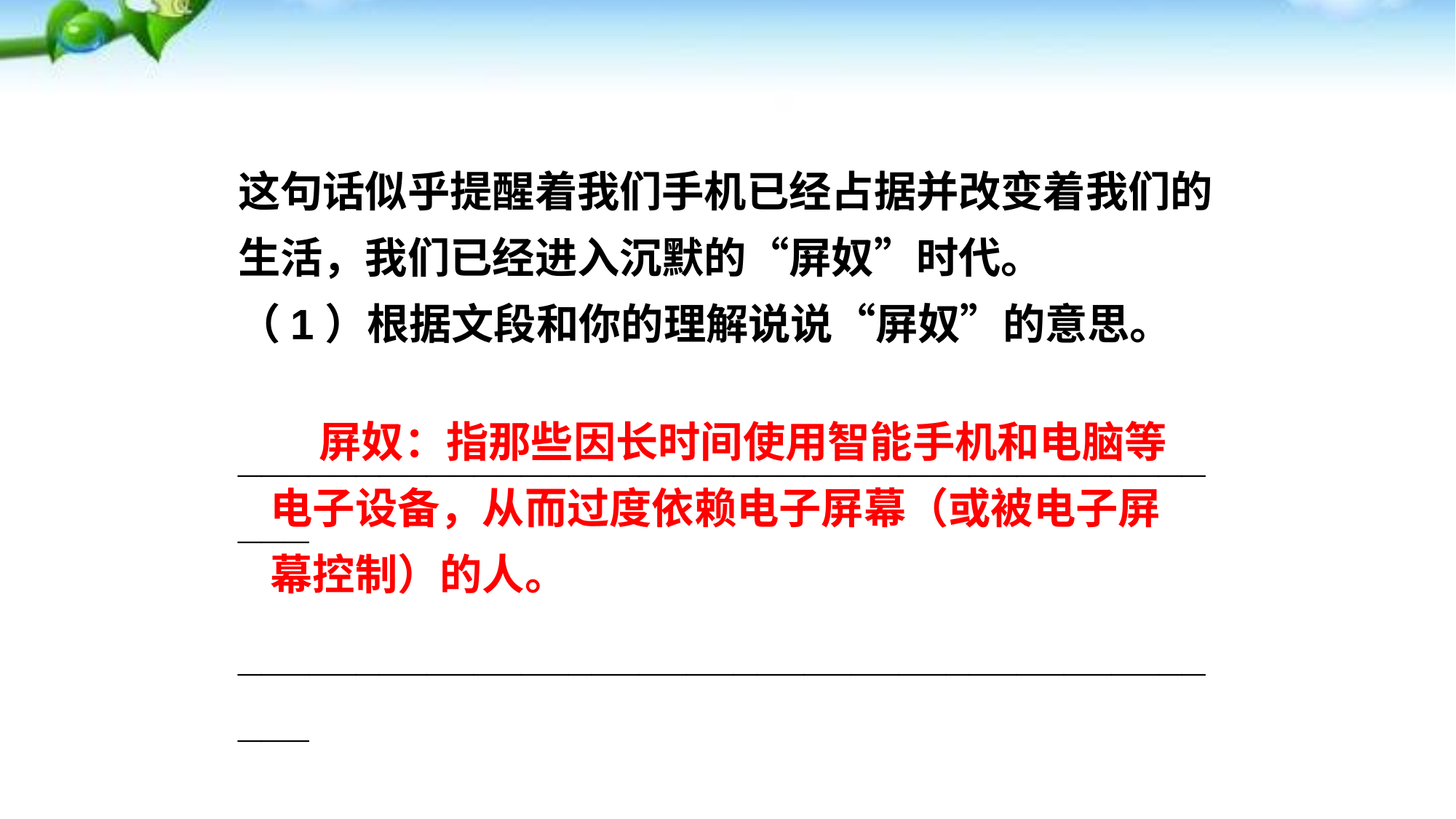

这句话似乎提醒着我们手机已经占据并改变着我们的生活，我们已经进入沉默的“屏奴”时代。
（1）根据文段和你的理解说说“屏奴”的意思。
 ____________________________________________
 ____________________________________________
 ____________________________________________
    屏奴：指那些因长时间使用智能手机和电脑等电子设备，从而过度依赖电子屏幕（或被电子屏幕控制）的人。